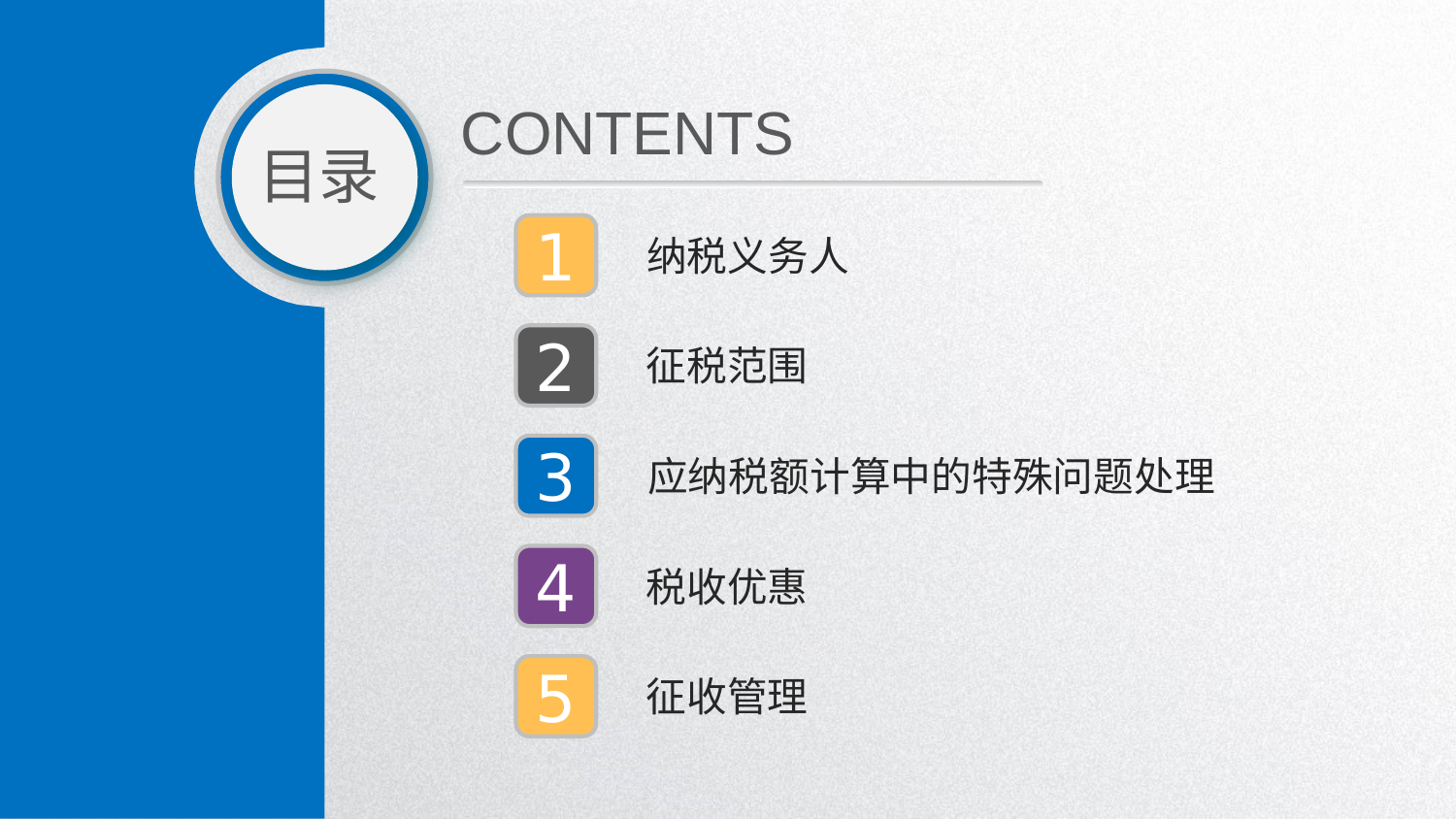

CONTENTS
目录

1
纳税义务人
2
征税范围
3
应纳税额计算中的特殊问题处理
4
税收优惠
5
征收管理